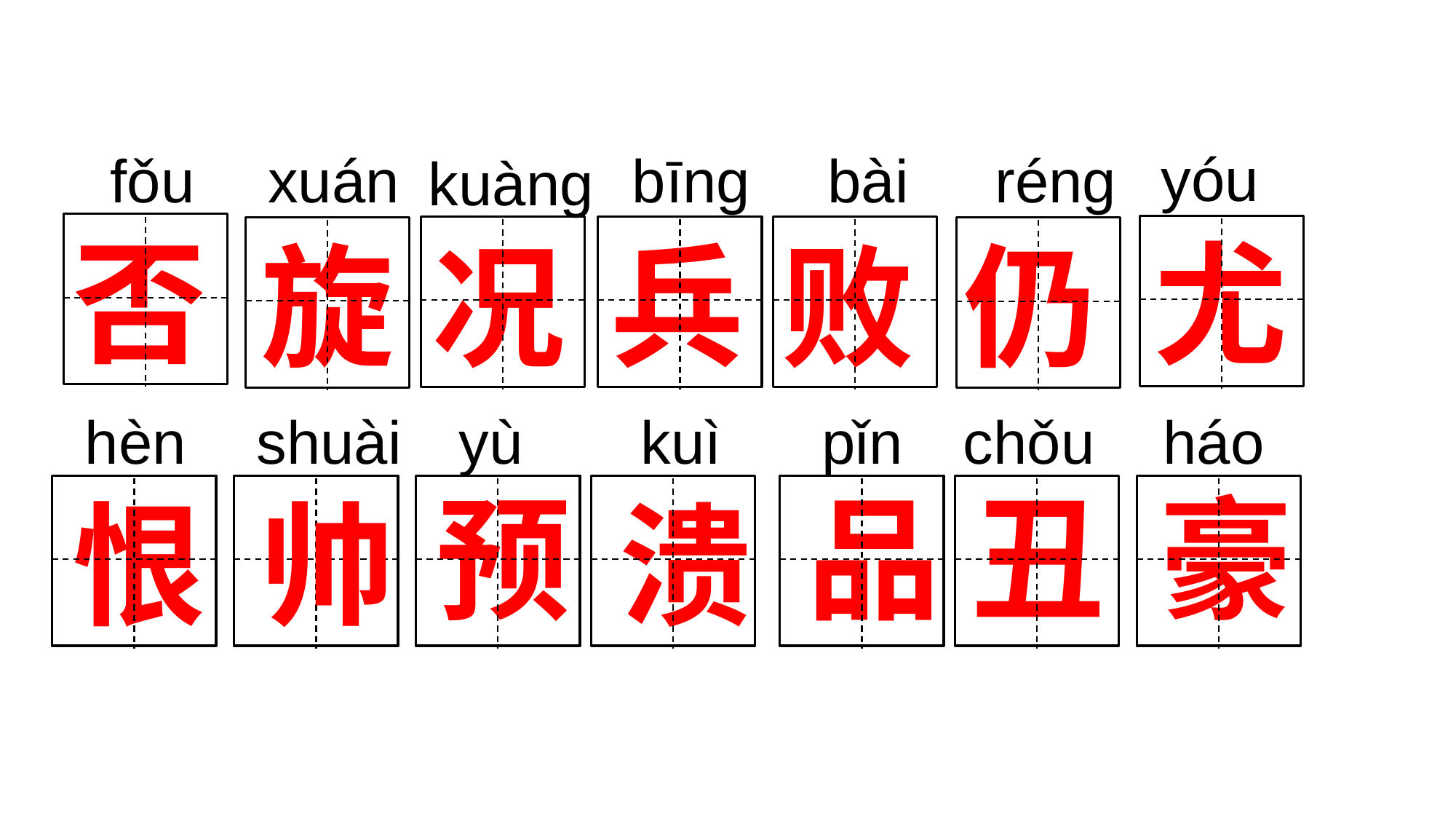

yóu
fǒu
xuán
bīng
bài
réng
kuàng

否

尤

旋
况
兵
败
仍

hèn
shuài
yù
kuì
pǐn
chǒu
háo
预
品
丑
豪

恨
帅
溃